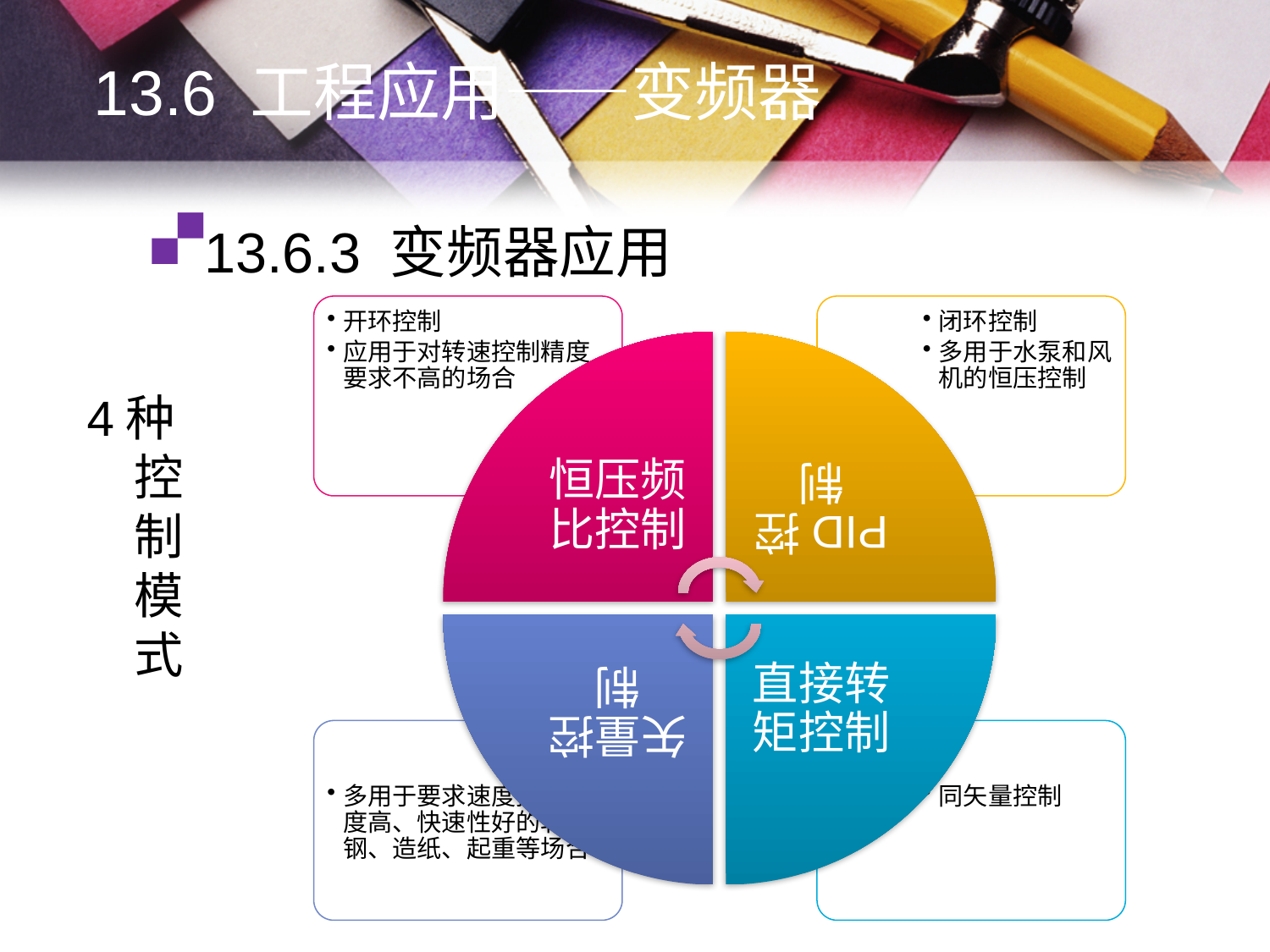

13.6 工程应用——变频器
# 13.6.3 变频器应用
同矢量控制
多用于要求速度控制精度高、快速性好的轧钢、造纸、起重等场合
闭环控制
多用于水泵和风机的恒压控制
开环控制
应用于对转速控制精度要求不高的场合
恒压频比控制
PID控制
直接转矩控制
矢量控制
4种控制模式